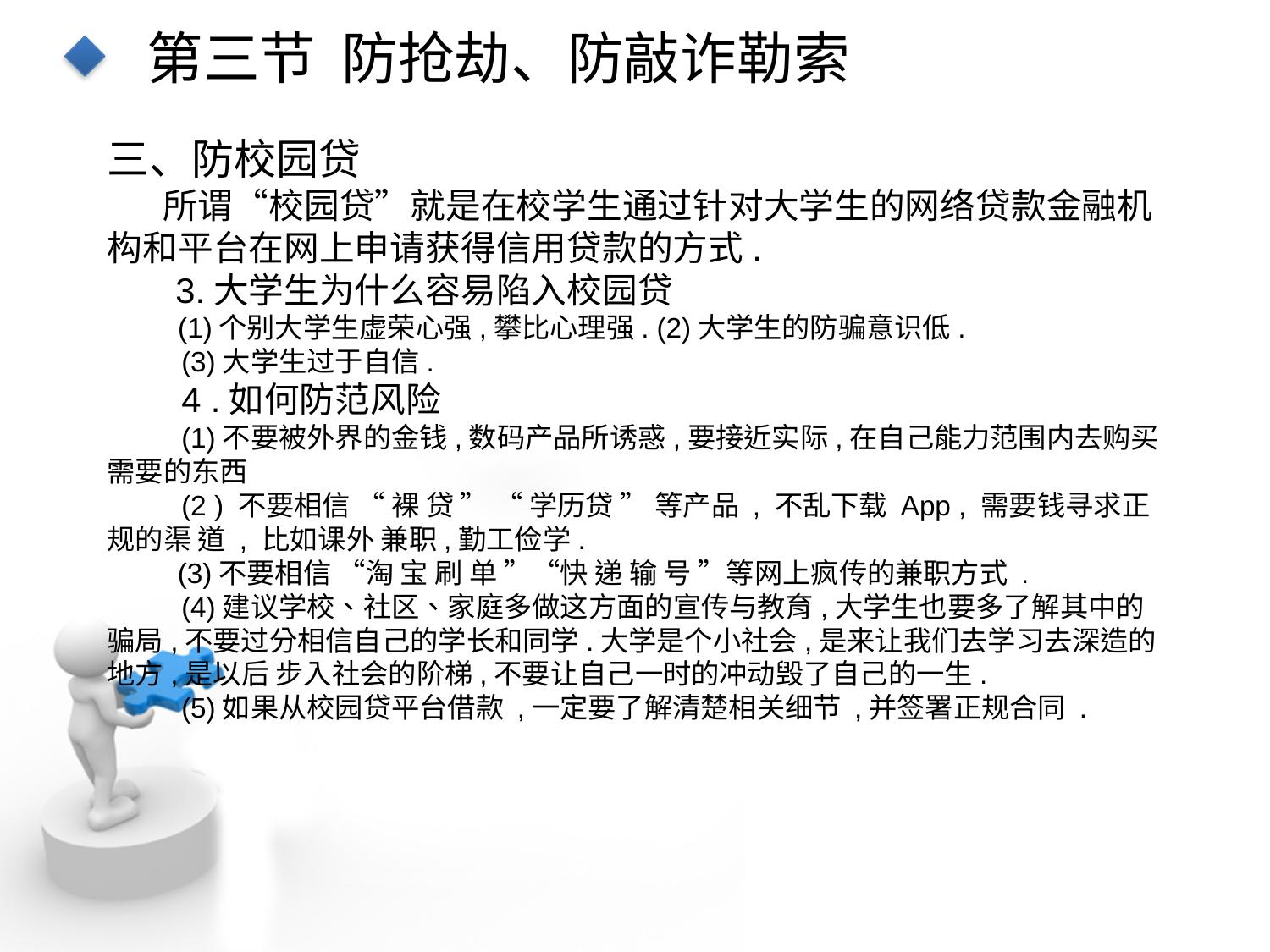

第三节  防抢劫、防敲诈勒索

三、防校园贷
      所谓“校园贷”就是在校学生通过针对大学生的网络贷款金融机构和平台在网上申请获得信用贷款的方式.
       3.大学生为什么容易陷入校园贷
         (1)个别大学生虚荣心强,攀比心理强. (2)大学生的防骗意识低.
(3)大学生过于自信.
4 .如何防范风险
(1)不要被外界的金钱,数码产品所诱惑,要接近实际,在自己能力范围内去购买需要的东西
(2 ) 不要相信 “ 裸 贷 ” “ 学历贷 ” 等产品 , 不乱下载 App , 需要钱寻求正规的渠 道 , 比如课外 兼职,勤工俭学.
         (3)不要相信 “淘 宝 刷 单 ”“快 递 输 号 ”等网上疯传的兼职方式 .
(4)建议学校、社区、家庭多做这方面的宣传与教育,大学生也要多了解其中的骗局,不要过分相信自己的学长和同学.大学是个小社会,是来让我们去学习去深造的地方,是以后 步入社会的阶梯,不要让自己一时的冲动毁了自己的一生.
(5)如果从校园贷平台借款 ,一定要了解清楚相关细节 ,并签署正规合同 .
点击添加文本
点击添加文本
点击添加文本
点击添加文本